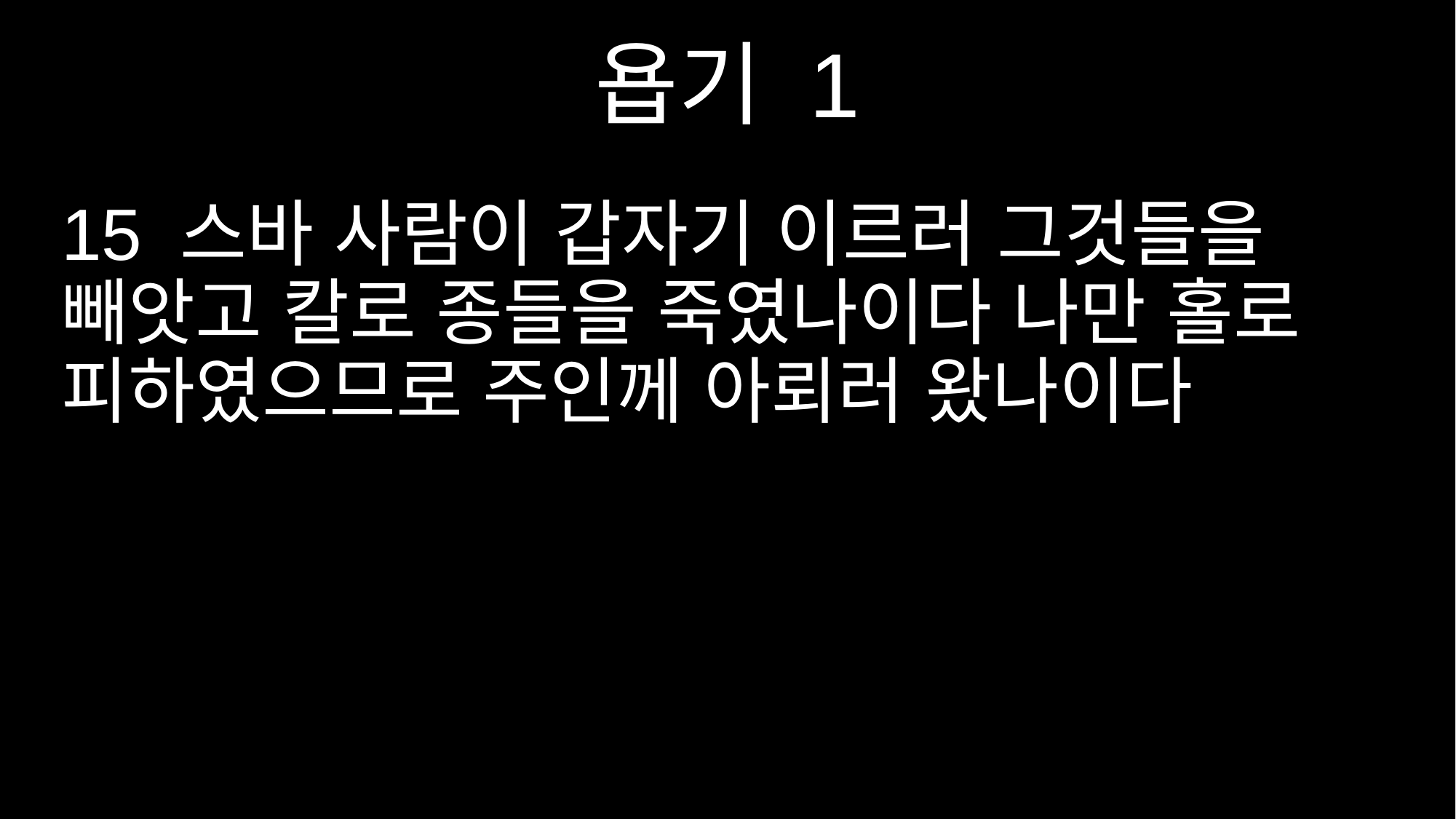

욥기 1
15 스바 사람이 갑자기 이르러 그것들을 빼앗고 칼로 종들을 죽였나이다 나만 홀로 피하였으므로 주인께 아뢰러 왔나이다